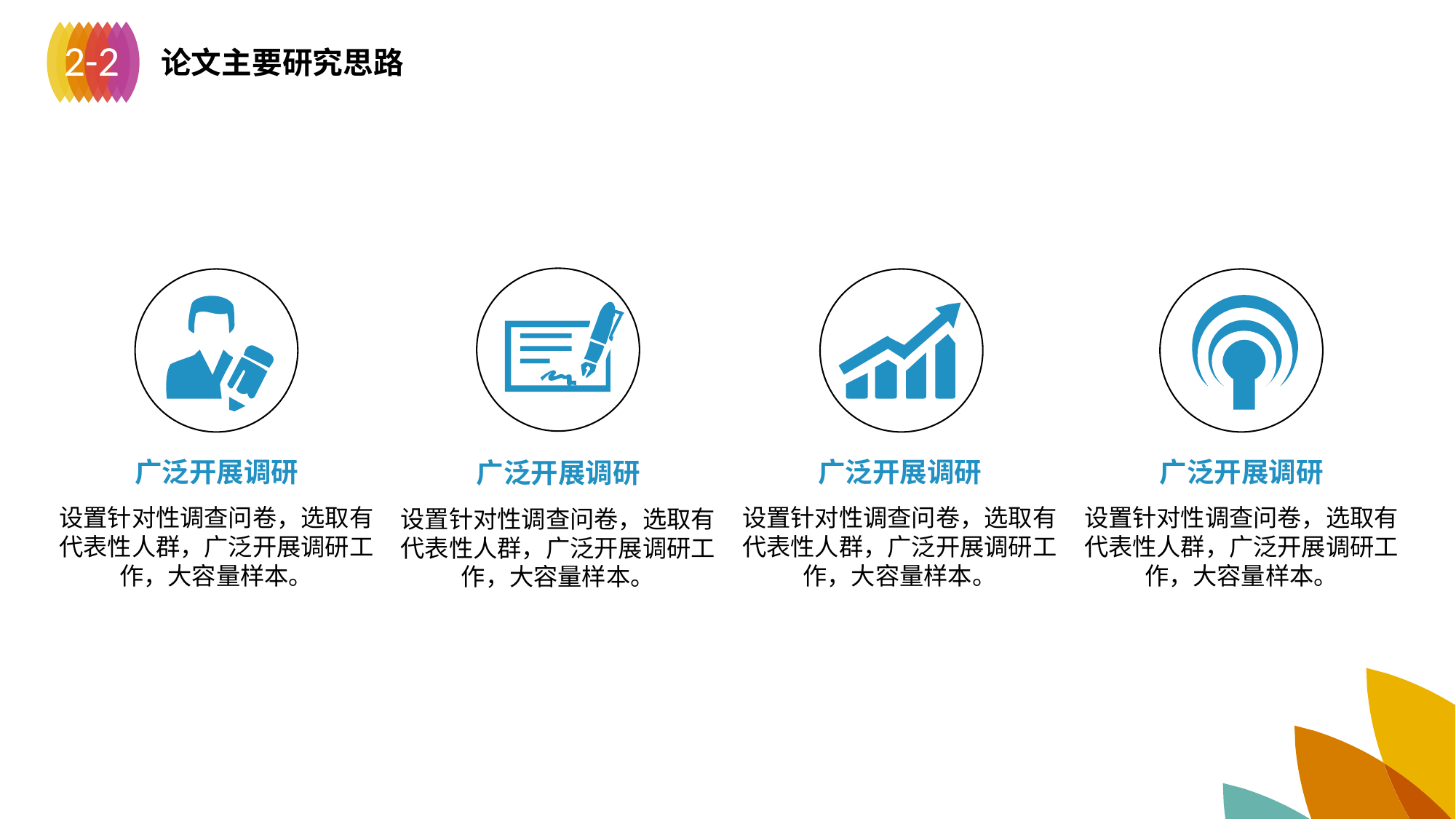

2-2
论文主要研究思路

广泛开展调研
设置针对性调查问卷，选取有代表性人群，广泛开展调研工作，大容量样本。
广泛开展调研
设置针对性调查问卷，选取有代表性人群，广泛开展调研工作，大容量样本。
广泛开展调研
设置针对性调查问卷，选取有代表性人群，广泛开展调研工作，大容量样本。
广泛开展调研
设置针对性调查问卷，选取有代表性人群，广泛开展调研工作，大容量样本。